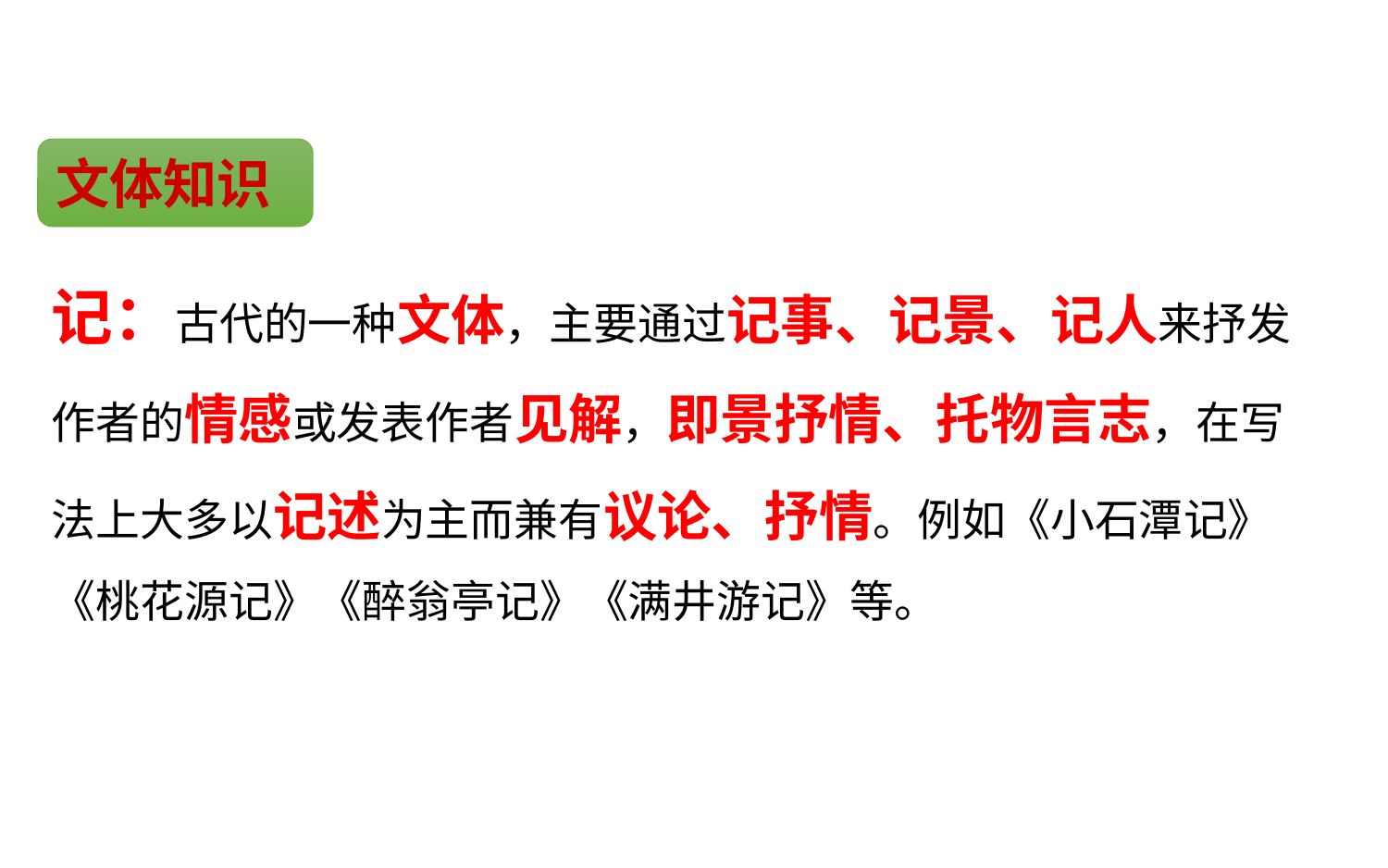

文体知识
记：古代的一种文体，主要通过记事、记景、记人来抒发作者的情感或发表作者见解，即景抒情、托物言志，在写法上大多以记述为主而兼有议论、抒情。例如《小石潭记》《桃花源记》《醉翁亭记》《满井游记》等。